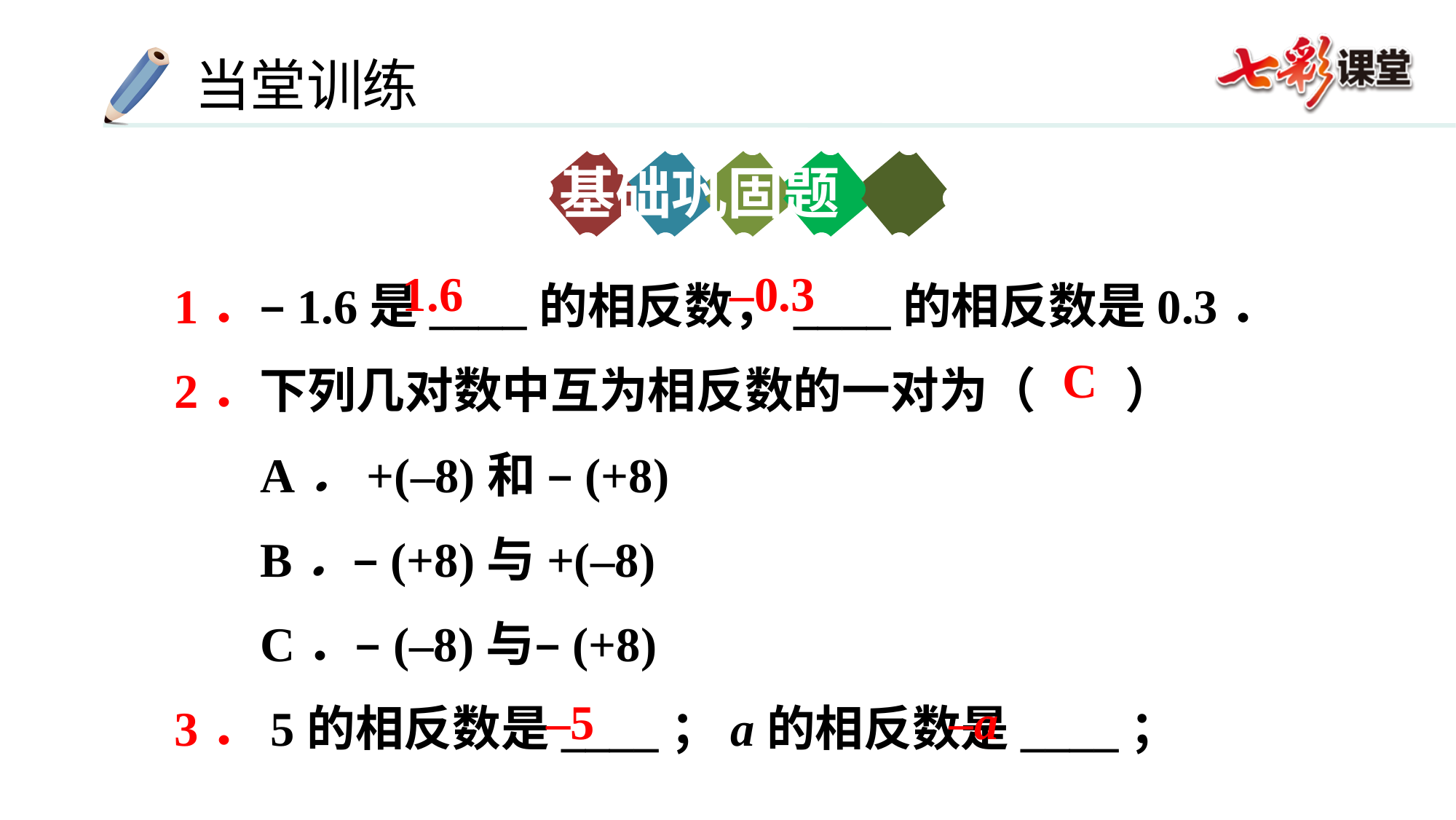

基础巩固题

1．–1.6是____的相反数，____的相反数是0.3．
2．下列几对数中互为相反数的一对为（        ）
       A．+(–8)和 –(+8)
       B．–(+8)与+(–8)
       C．–(–8)与–(+8)
3．5的相反数是____；a的相反数是____；
1.6
–0.3
C

–5
–a